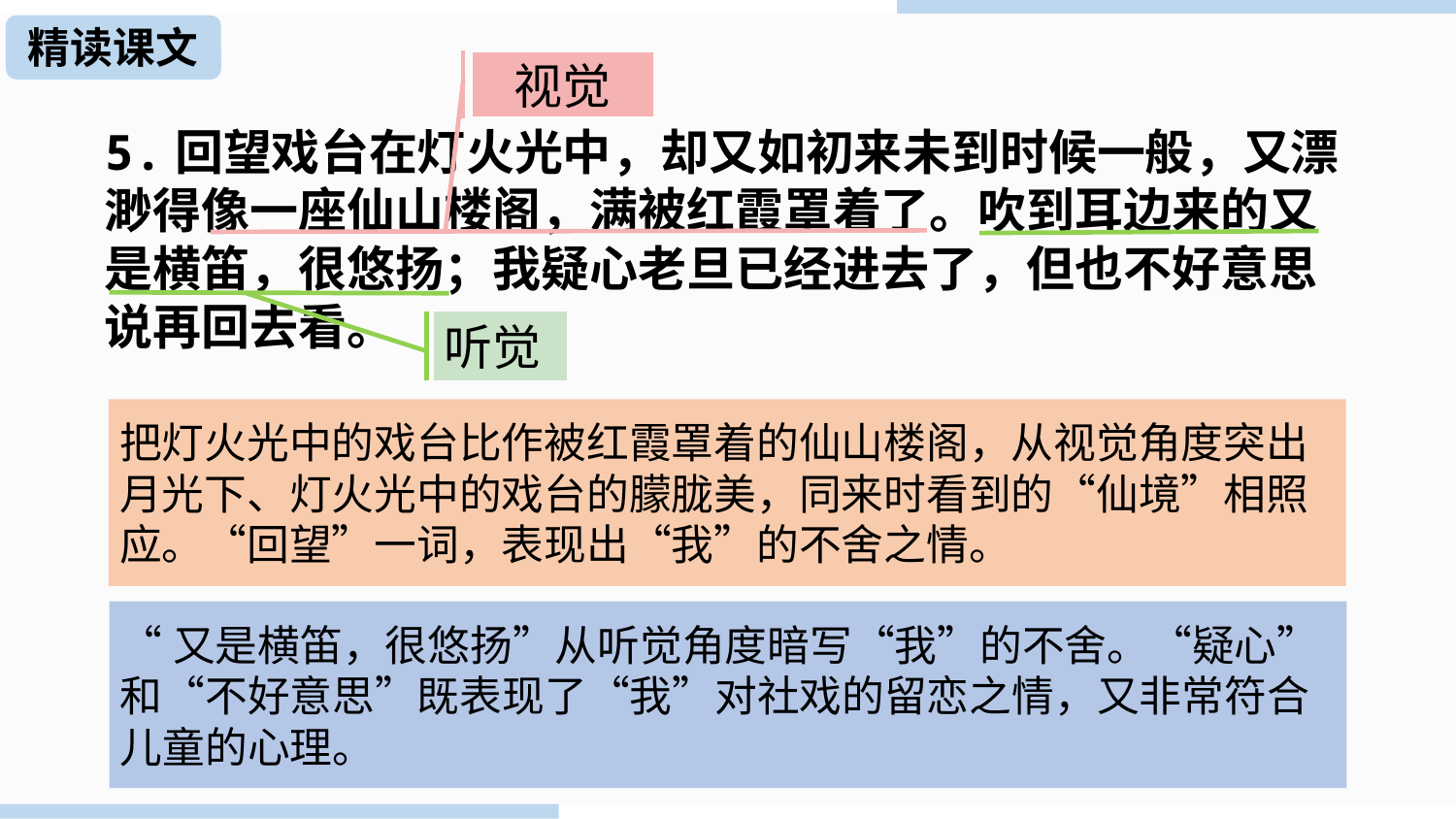

精读课文
精读课文
视觉
5.回望戏台在灯火光中，却又如初来未到时候一般，又漂渺得像一座仙山楼阁，满被红霞罩着了。吹到耳边来的又是横笛，很悠扬；我疑心老旦已经进去了，但也不好意思说再回去看。
听觉
把灯火光中的戏台比作被红霞罩着的仙山楼阁，从视觉角度突出月光下、灯火光中的戏台的朦胧美，同来时看到的“仙境”相照应。“回望”一词，表现出“我”的不舍之情。
“又是横笛，很悠扬”从听觉角度暗写“我”的不舍。“疑心”和“不好意思”既表现了“我”对社戏的留恋之情，又非常符合儿童的心理。